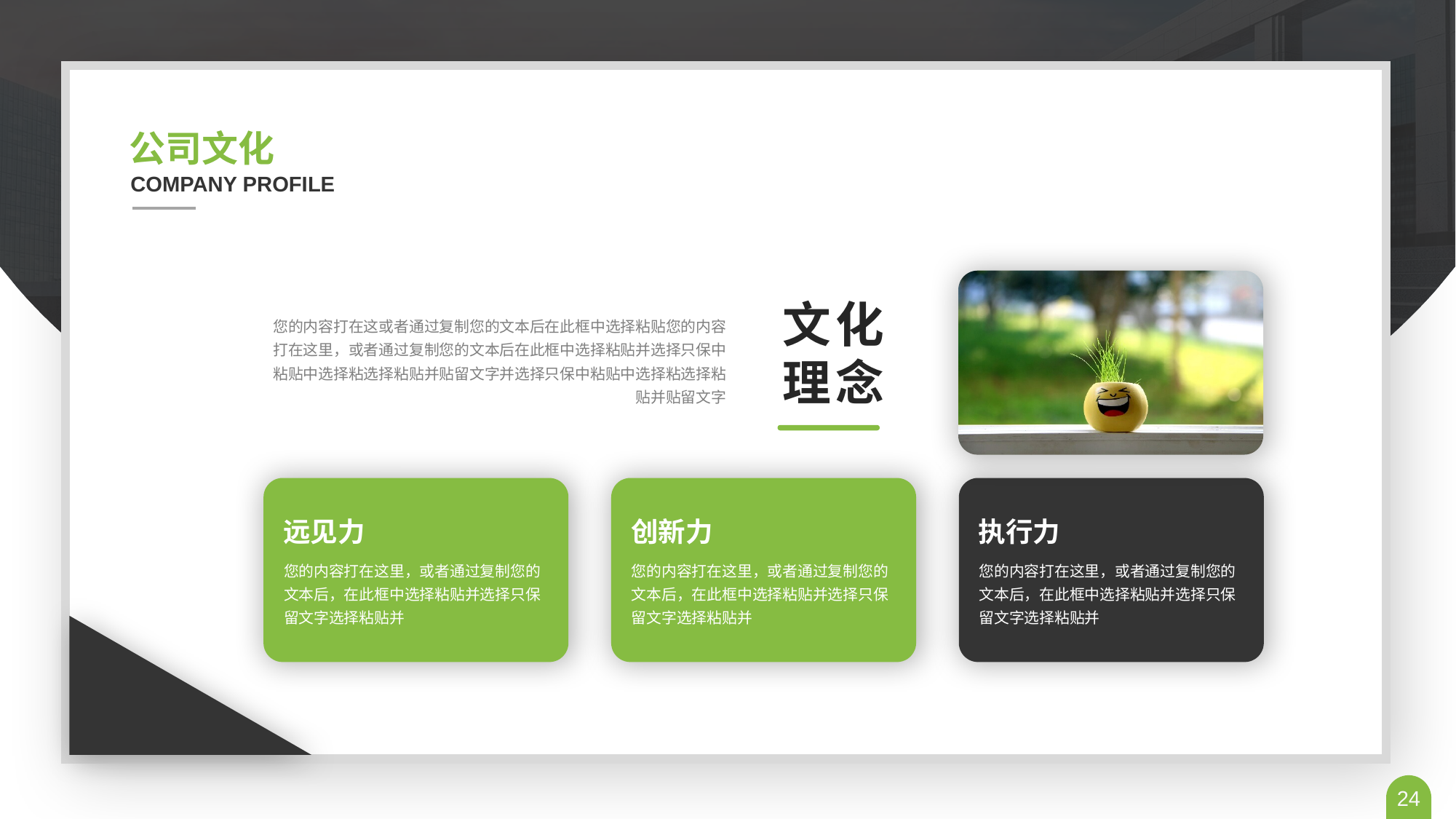

公司文化
COMPANY PROFILE

文化
理念

您的内容打在这或者通过复制您的文本后在此框中选择粘贴您的内容打在这里，或者通过复制您的文本后在此框中选择粘贴并选择只保中粘贴中选择粘选择粘贴并贴留文字并选择只保中粘贴中选择粘选择粘贴并贴留文字

远见力
您的内容打在这里，或者通过复制您的文本后，在此框中选择粘贴并选择只保留文字选择粘贴并

创新力
您的内容打在这里，或者通过复制您的文本后，在此框中选择粘贴并选择只保留文字选择粘贴并

执行力
您的内容打在这里，或者通过复制您的文本后，在此框中选择粘贴并选择只保留文字选择粘贴并